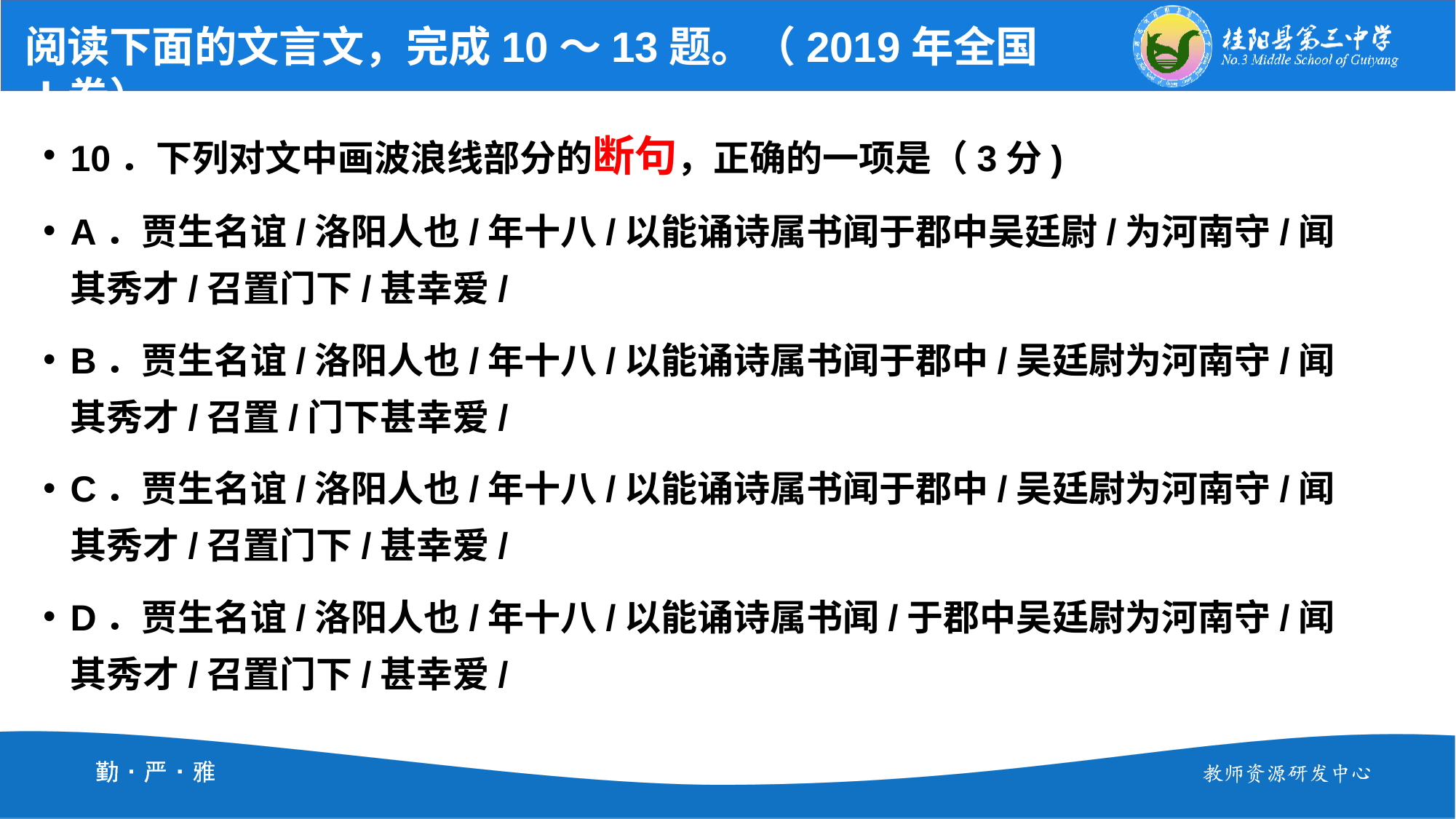

阅读下面的文言文，完成10～13题。（2019年全国Ⅰ卷）
10．下列对文中画波浪线部分的断句，正确的一项是（3分)
A．贾生名谊/洛阳人也/年十八/以能诵诗属书闻于郡中吴廷尉/为河南守/闻其秀才/召置门下/甚幸爱/
B．贾生名谊/洛阳人也/年十八/以能诵诗属书闻于郡中/吴廷尉为河南守/闻其秀才/召置/门下甚幸爱/
C．贾生名谊/洛阳人也/年十八/以能诵诗属书闻于郡中/吴廷尉为河南守/闻其秀才/召置门下/甚幸爱/
D．贾生名谊/洛阳人也/年十八/以能诵诗属书闻/于郡中吴廷尉为河南守/闻其秀才/召置门下/甚幸爱/